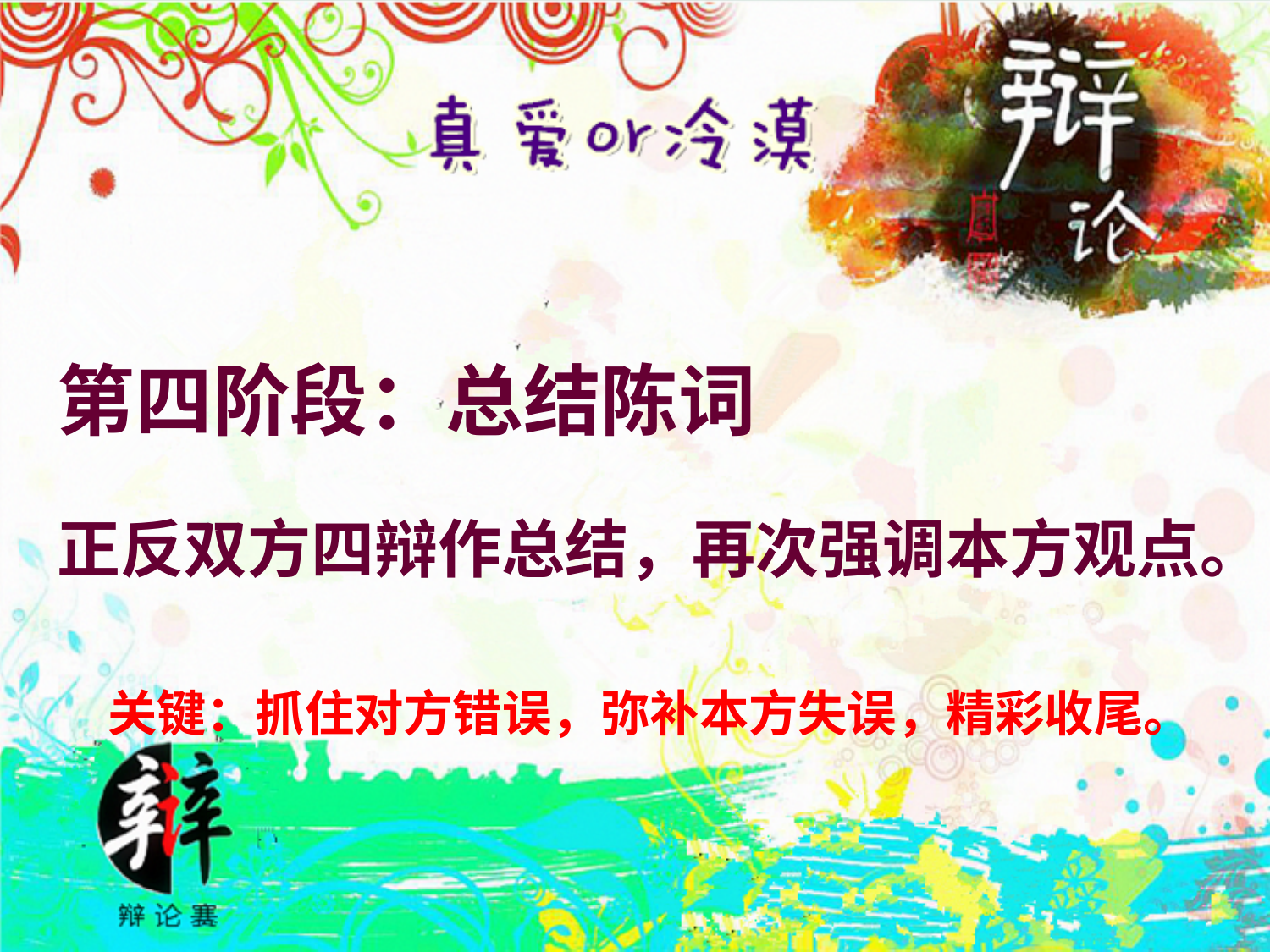

第四阶段：总结陈词
正反双方四辩作总结，再次强调本方观点。

关键：抓住对方错误，弥补本方失误，精彩收尾。